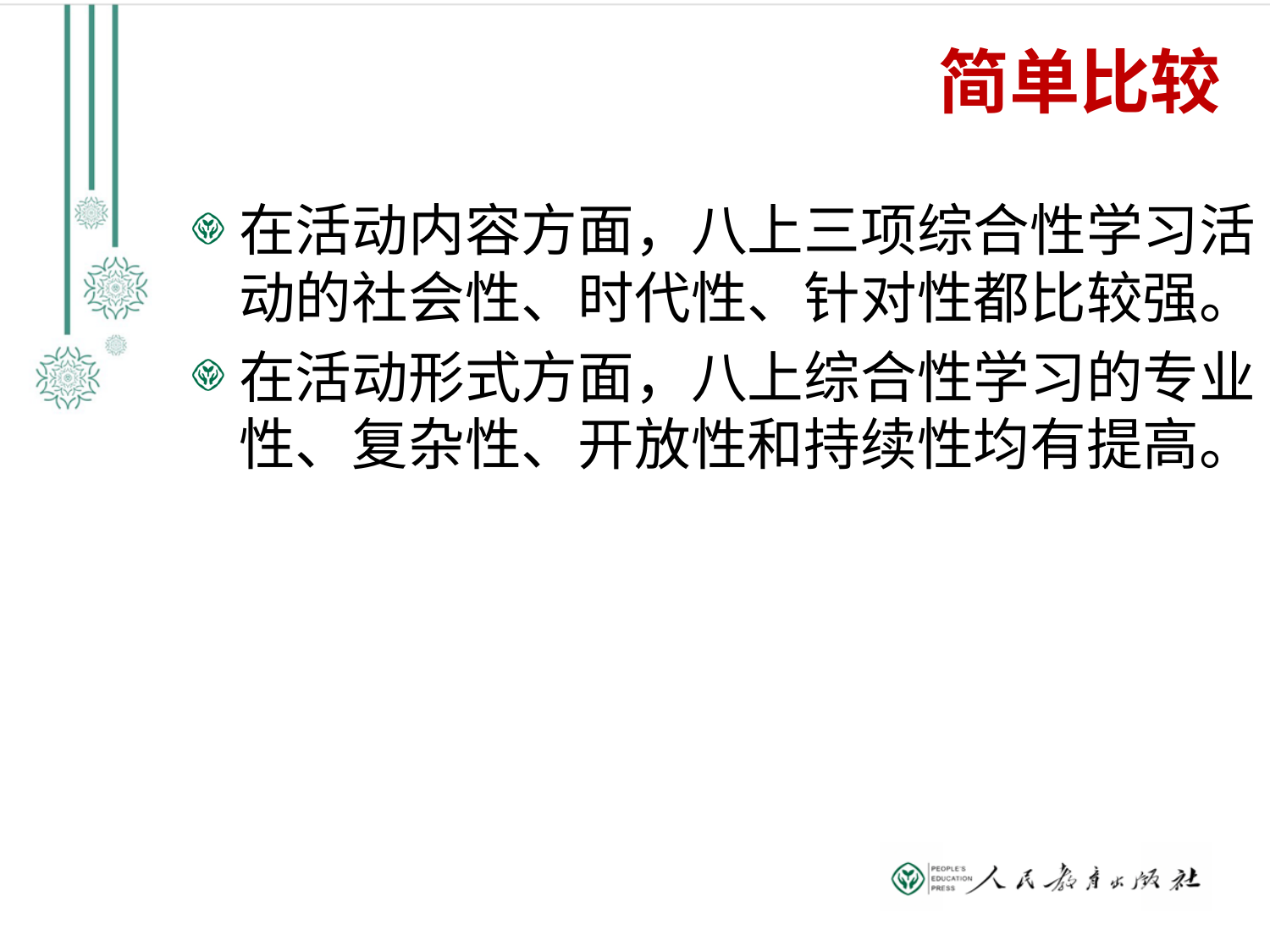

# 简单比较
在活动内容方面，八上三项综合性学习活动的社会性、时代性、针对性都比较强。
在活动形式方面，八上综合性学习的专业性、复杂性、开放性和持续性均有提高。